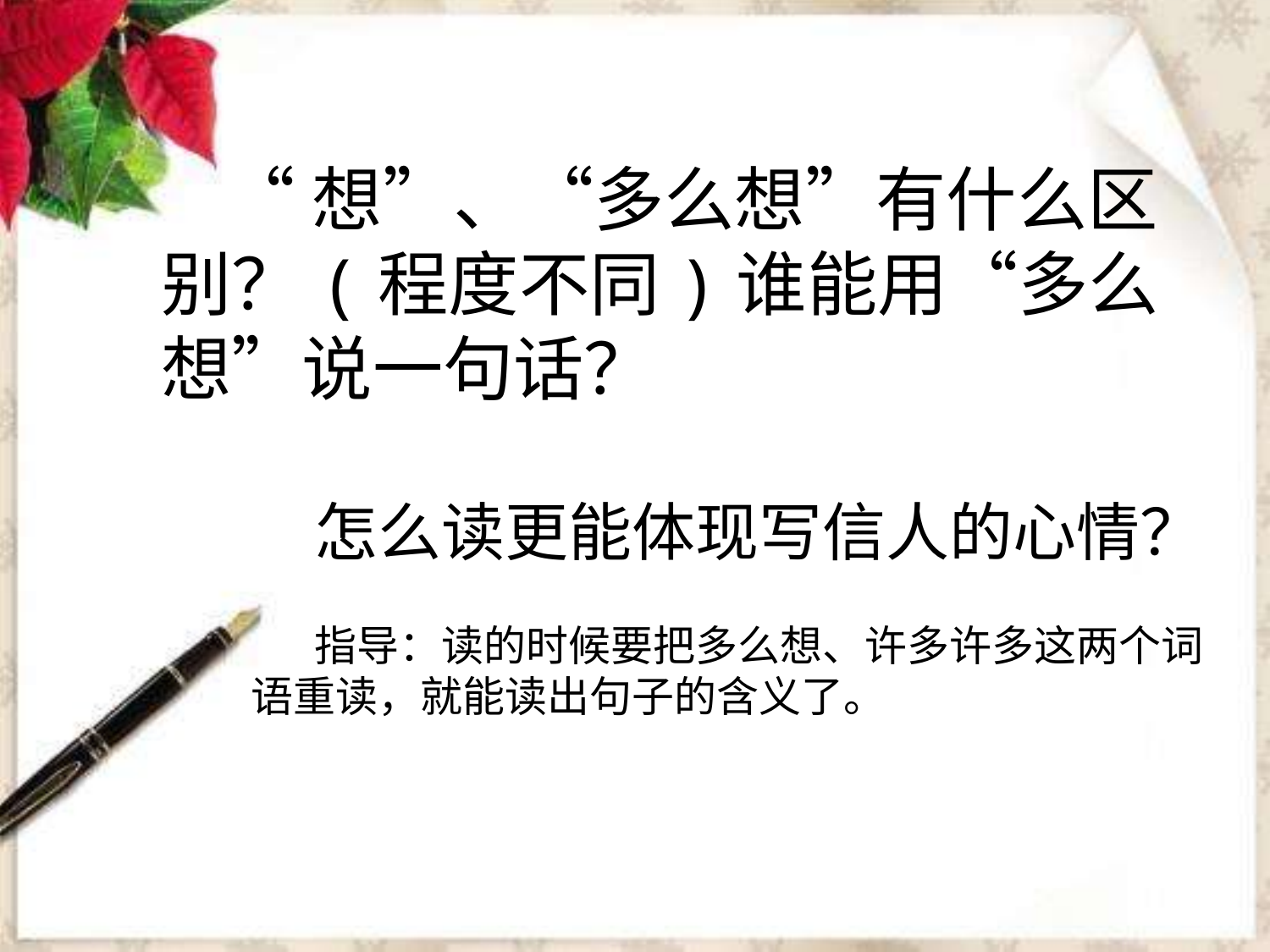

“想”、“多么想”有什么区别？(程度不同)谁能用“多么想”说一句话？
怎么读更能体现写信人的心情？

指导：读的时候要把多么想、许多许多这两个词语重读，就能读出句子的含义了。